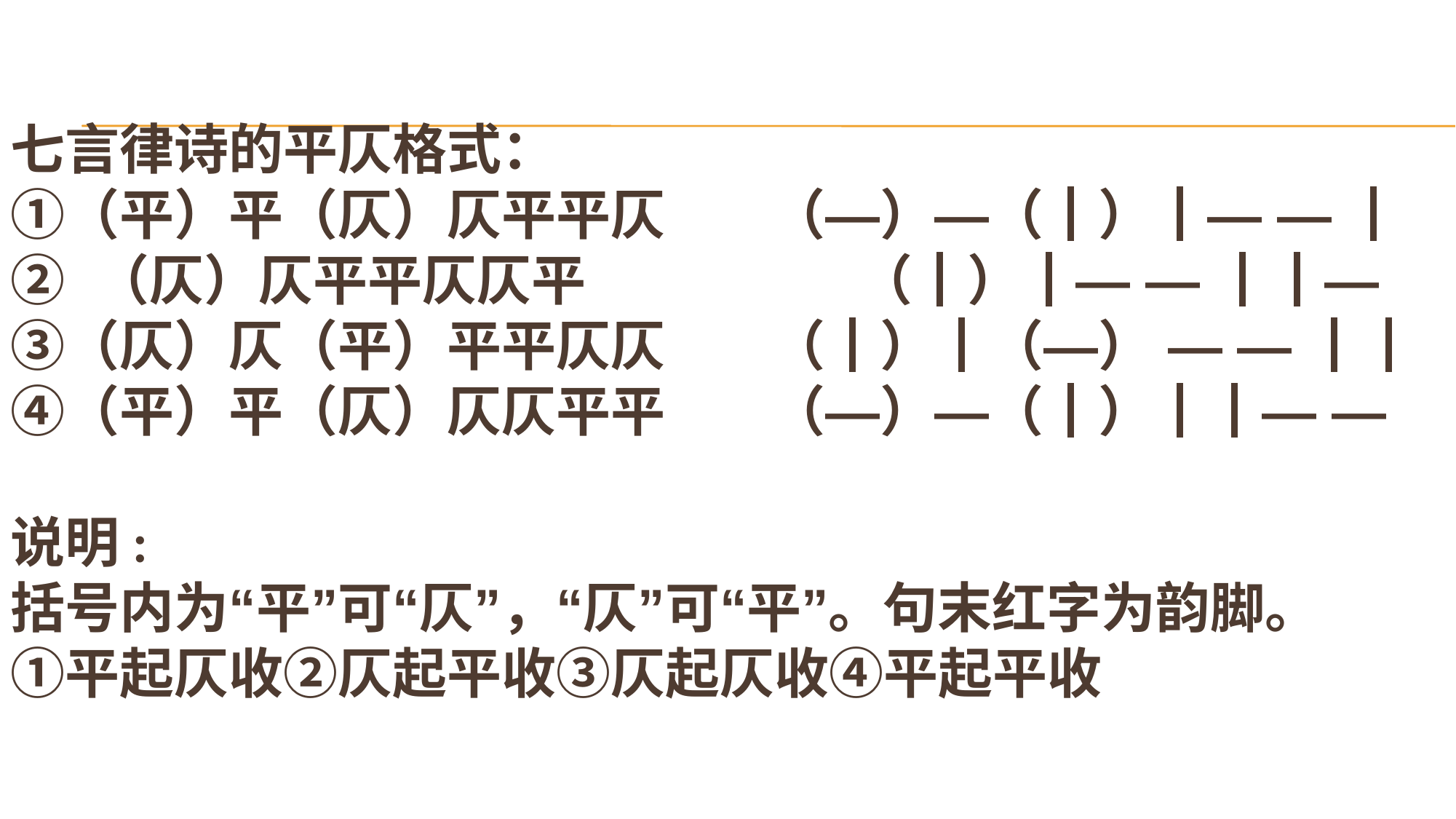

# 七言律诗的平仄格式： ①（平）平（仄）仄平平仄       （—）—（┃）┃— — ┃ ②  （仄）仄平平仄仄平                  （┃）┃— — ┃┃— ③（仄）仄（平）平平仄仄       （┃）┃（—） — — ┃┃ ④（平）平（仄）仄仄平平       （—）—（┃）┃┃— — 说明: 括号内为“平”可“仄”，“仄”可“平”。句末红字为韵脚。 ①平起仄收②仄起平收③仄起仄收④平起平收